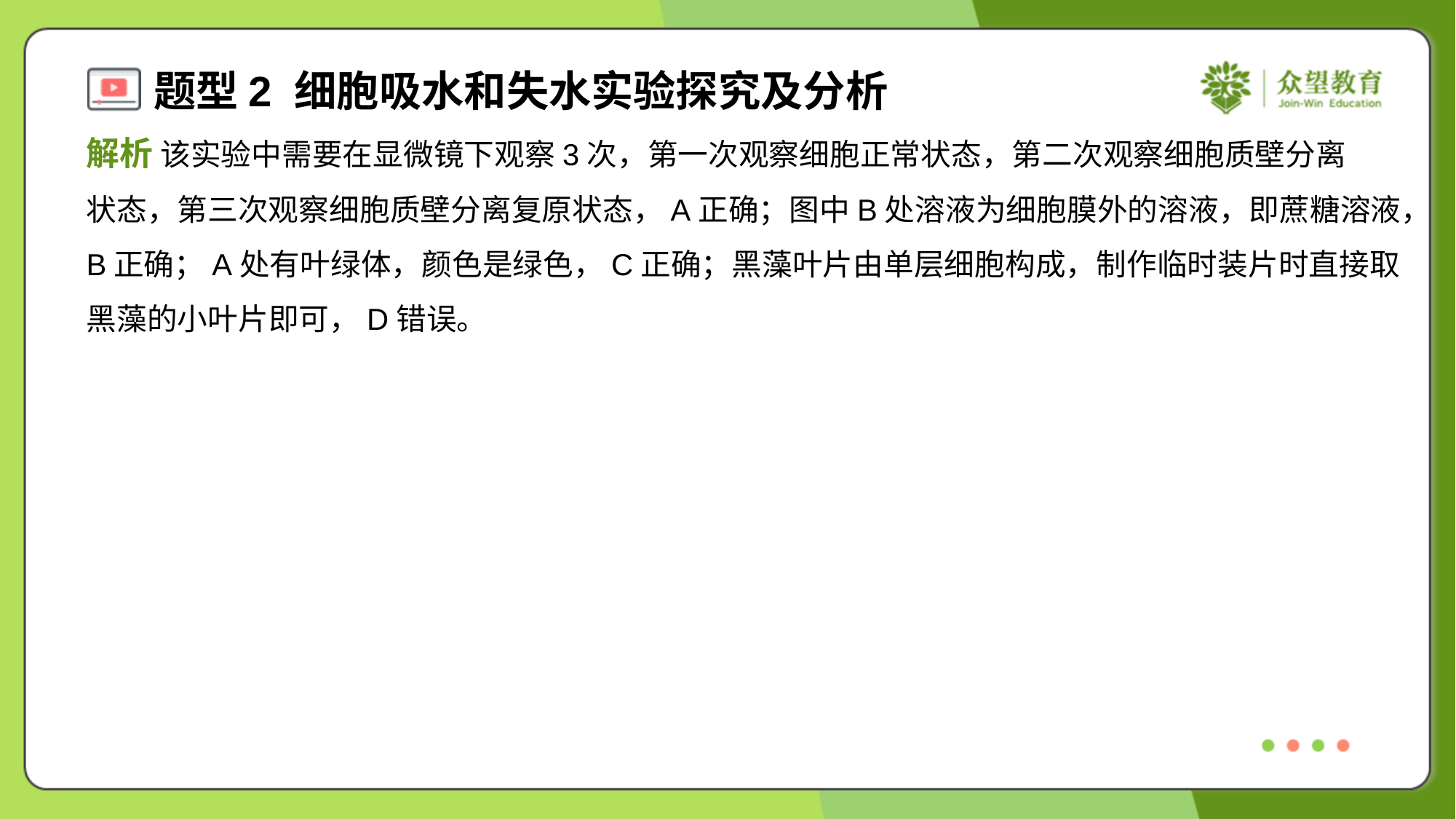

解析 该实验中需要在显微镜下观察3次，第一次观察细胞正常状态，第二次观察细胞质壁分离
状态，第三次观察细胞质壁分离复原状态，A正确；图中B处溶液为细胞膜外的溶液，即蔗糖溶液，
B正确；A处有叶绿体，颜色是绿色，C正确；黑藻叶片由单层细胞构成，制作临时装片时直接取
黑藻的小叶片即可，D错误。